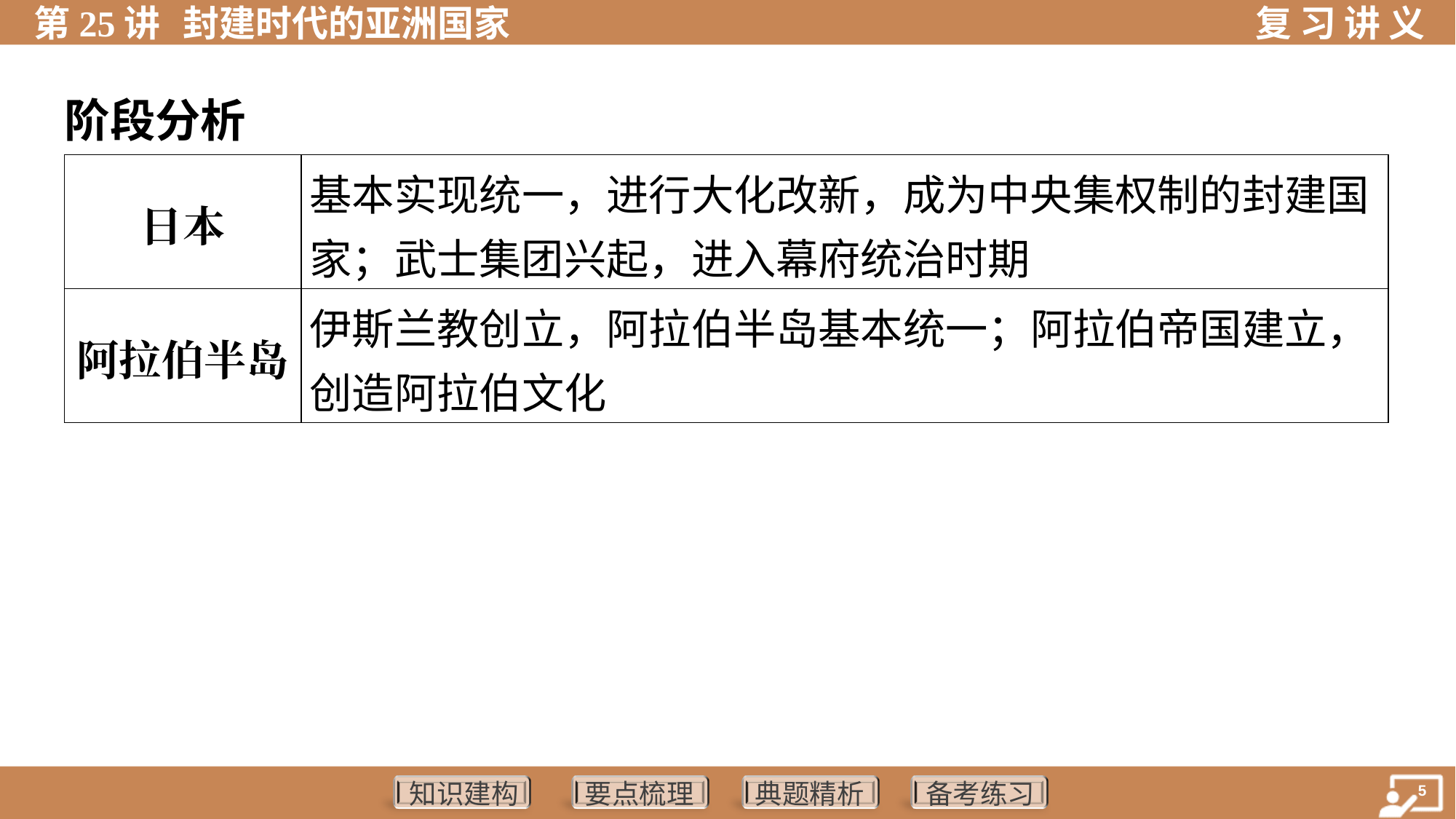

阶段分析
| 日本 | 基本实现统一，进行大化改新，成为中央集权制的封建国 家；武士集团兴起，进入幕府统治时期 |
| --- | --- |
| 阿拉伯半岛 | 伊斯兰教创立，阿拉伯半岛基本统一；阿拉伯帝国建立， 创造阿拉伯文化 |